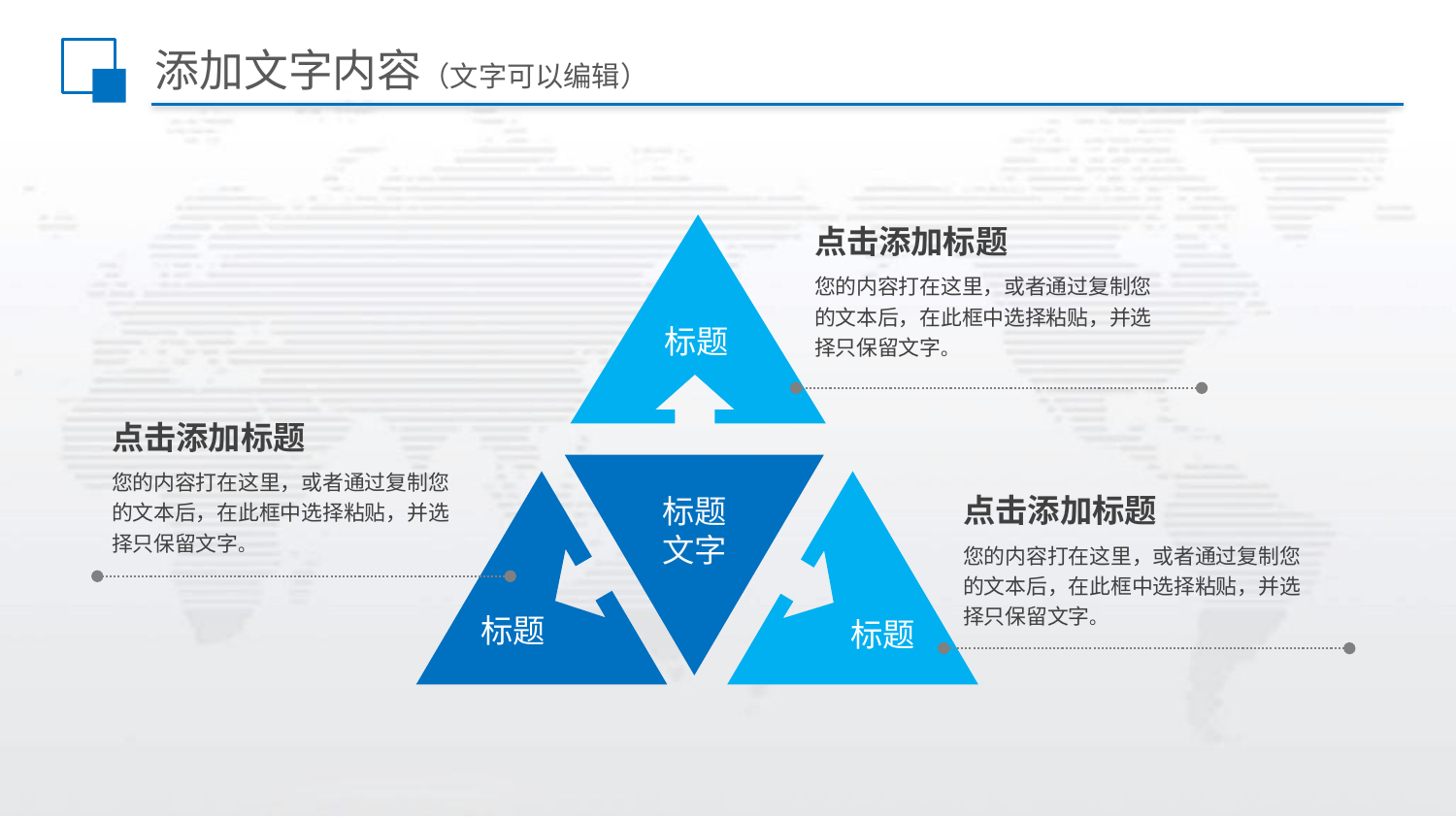

# 添加文字内容（文字可以编辑）
点击添加标题

标题
您的内容打在这里，或者通过复制您的文本后，在此框中选择粘贴，并选择只保留文字。
点击添加标题

标题
文字
您的内容打在这里，或者通过复制您的文本后，在此框中选择粘贴，并选择只保留文字。

标题

标题
点击添加标题
您的内容打在这里，或者通过复制您的文本后，在此框中选择粘贴，并选择只保留文字。